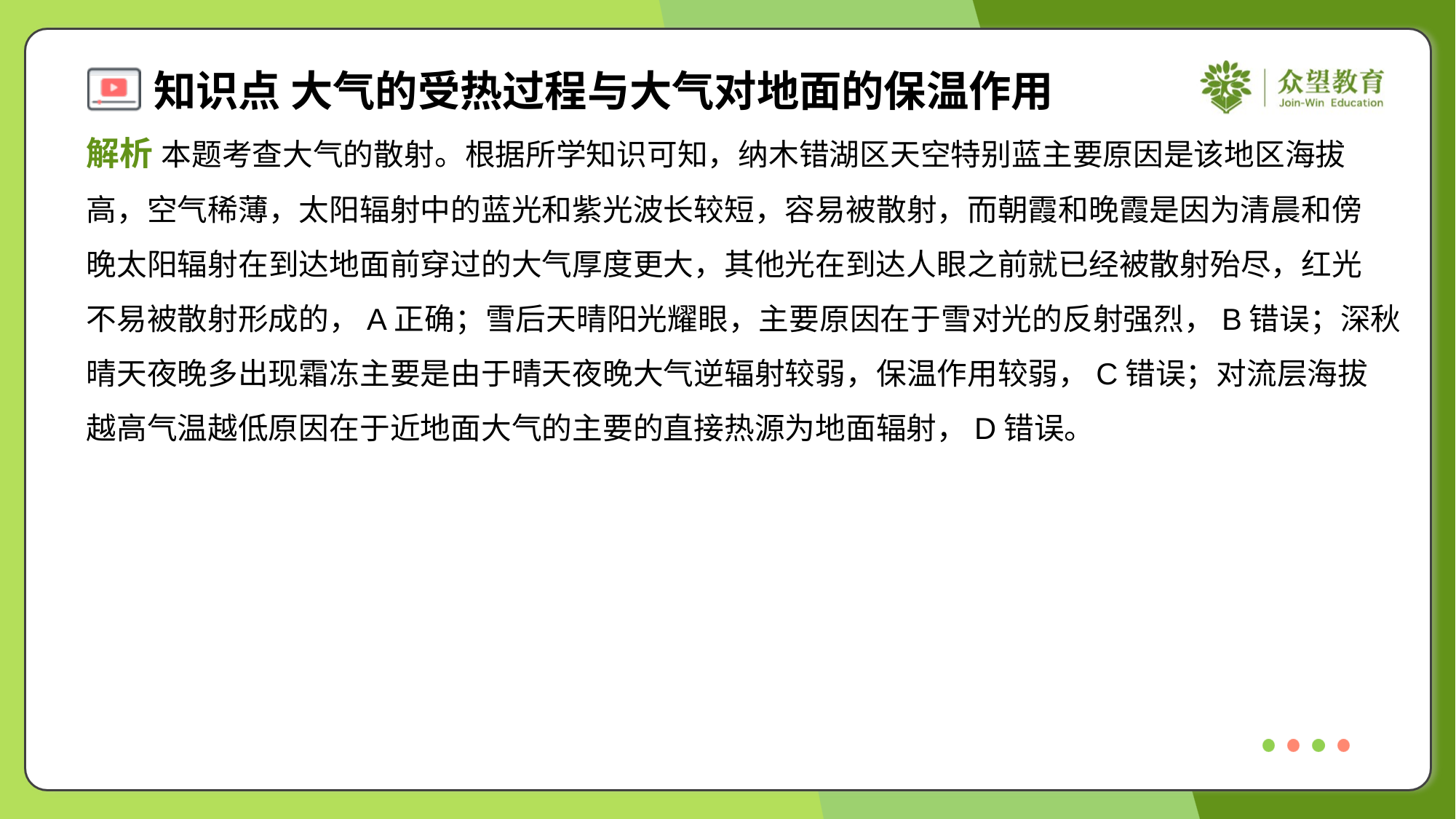

解析 本题考查大气的散射。根据所学知识可知，纳木错湖区天空特别蓝主要原因是该地区海拔
高，空气稀薄，太阳辐射中的蓝光和紫光波长较短，容易被散射，而朝霞和晚霞是因为清晨和傍
晚太阳辐射在到达地面前穿过的大气厚度更大，其他光在到达人眼之前就已经被散射殆尽，红光
不易被散射形成的，A正确；雪后天晴阳光耀眼，主要原因在于雪对光的反射强烈，B错误；深秋
晴天夜晚多出现霜冻主要是由于晴天夜晚大气逆辐射较弱，保温作用较弱，C错误；对流层海拔
越高气温越低原因在于近地面大气的主要的直接热源为地面辐射，D错误。